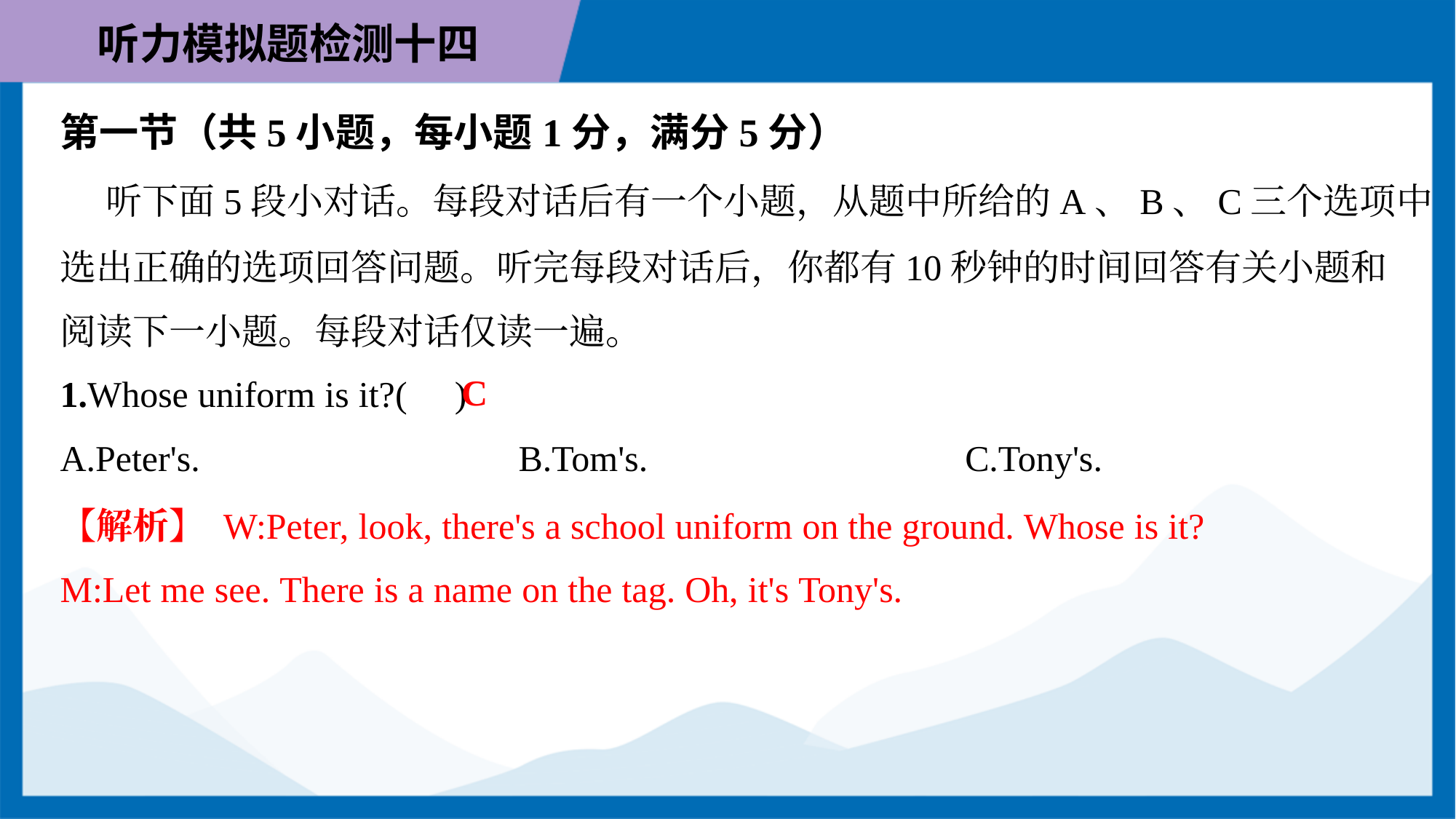

第一节（共5小题，每小题1分，满分5分）
    听下面5段小对话。每段对话后有一个小题，从题中所给的A、B、C三个选项中
选出正确的选项回答问题。听完每段对话后，你都有10秒钟的时间回答有关小题和
阅读下一小题。每段对话仅读一遍。
C
1.Whose uniform is it?(     )
A.Peter's.	B.Tom's.	C.Tony's.
【解析】 W:Peter, look, there's a school uniform on the ground. Whose is it?
M:Let me see. There is a name on the tag. Oh, it's Tony's.